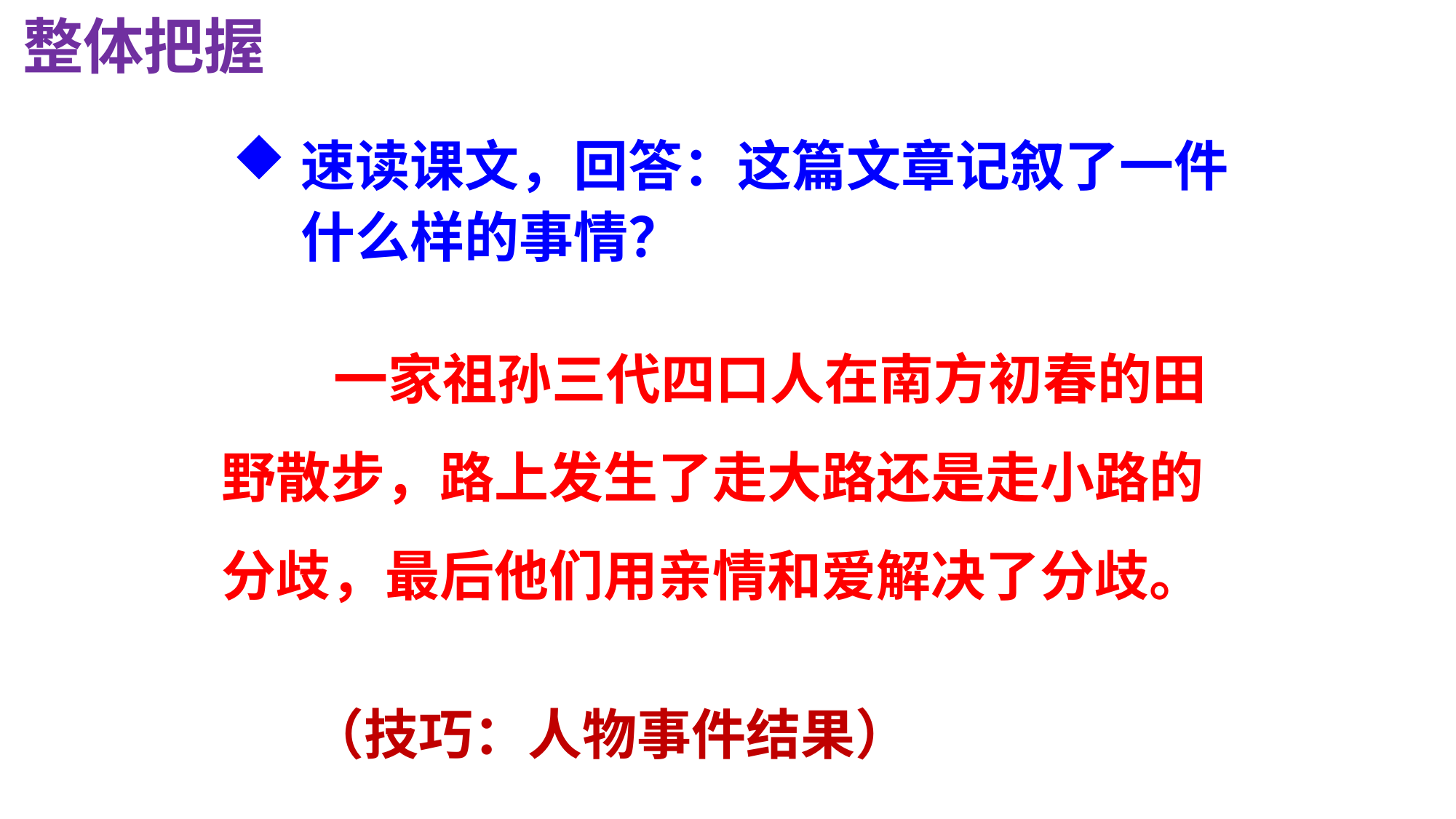

整体把握

速读课文，回答：这篇文章记叙了一件什么样的事情？
        一家祖孙三代四口人在南方初春的田野散步，路上发生了走大路还是走小路的分歧，最后他们用亲情和爱解决了分歧。
（技巧：人物事件结果）